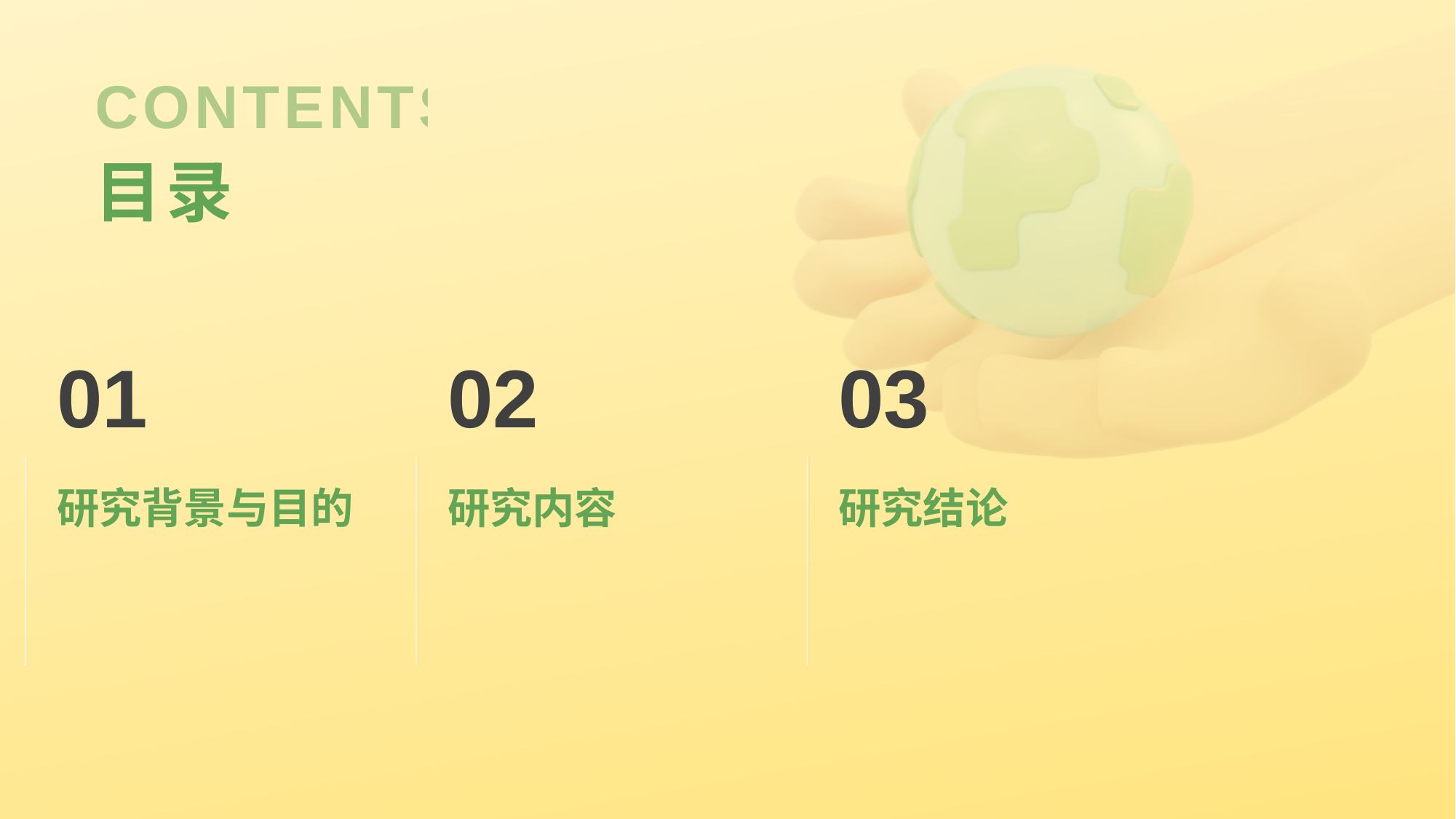

CONTENTS
目录
01
02
03
研究背景与目的
研究内容
研究结论